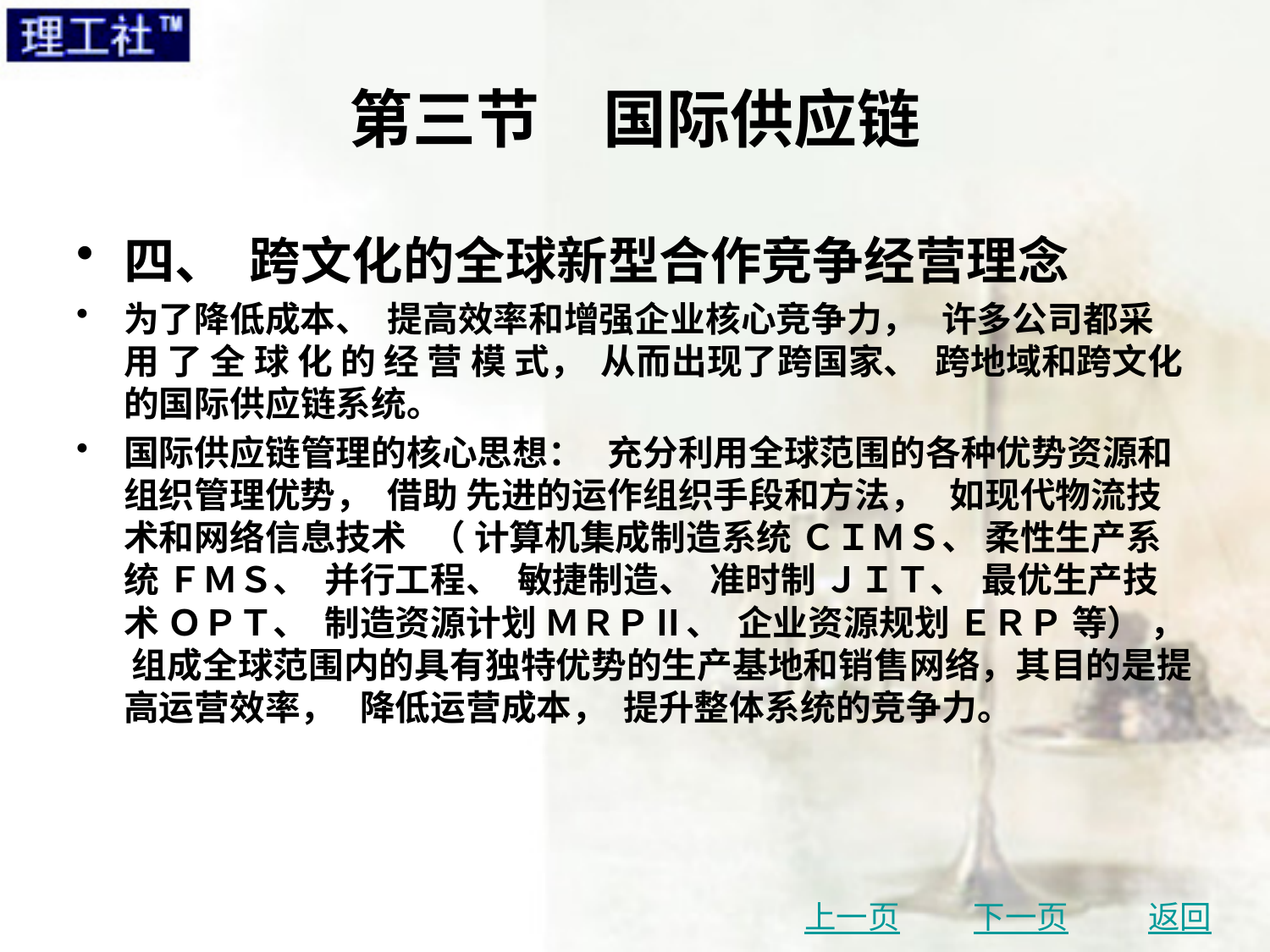

# 第三节　国际供应链
四、  跨文化的全球新型合作竞争经营理念
为了降低成本、  提高效率和增强企业核心竞争力，   许多公司都采 用 了 全 球 化 的 经 营 模 式，  从而出现了跨国家、  跨地域和跨文化的国际供应链系统。
国际供应链管理的核心思想：   充分利用全球范围的各种优势资源和组织管理优势，  借助 先进的运作组织手段和方法，   如现代物流技术和网络信息技术   （ 计算机集成制造系统 ＣＩＭＳ、 柔性生产系统 ＦＭＳ、  并行工程、  敏捷制造、  准时制 ＪＩＴ、  最优生产技术 ＯＰＴ、  制造资源计划 ＭＲＰⅡ、  企业资源规划 ＥＲＰ 等） ，  组成全球范围内的具有独特优势的生产基地和销售网络，其目的是提高运营效率，   降低运营成本，  提升整体系统的竞争力。
上一页
下一页
返回